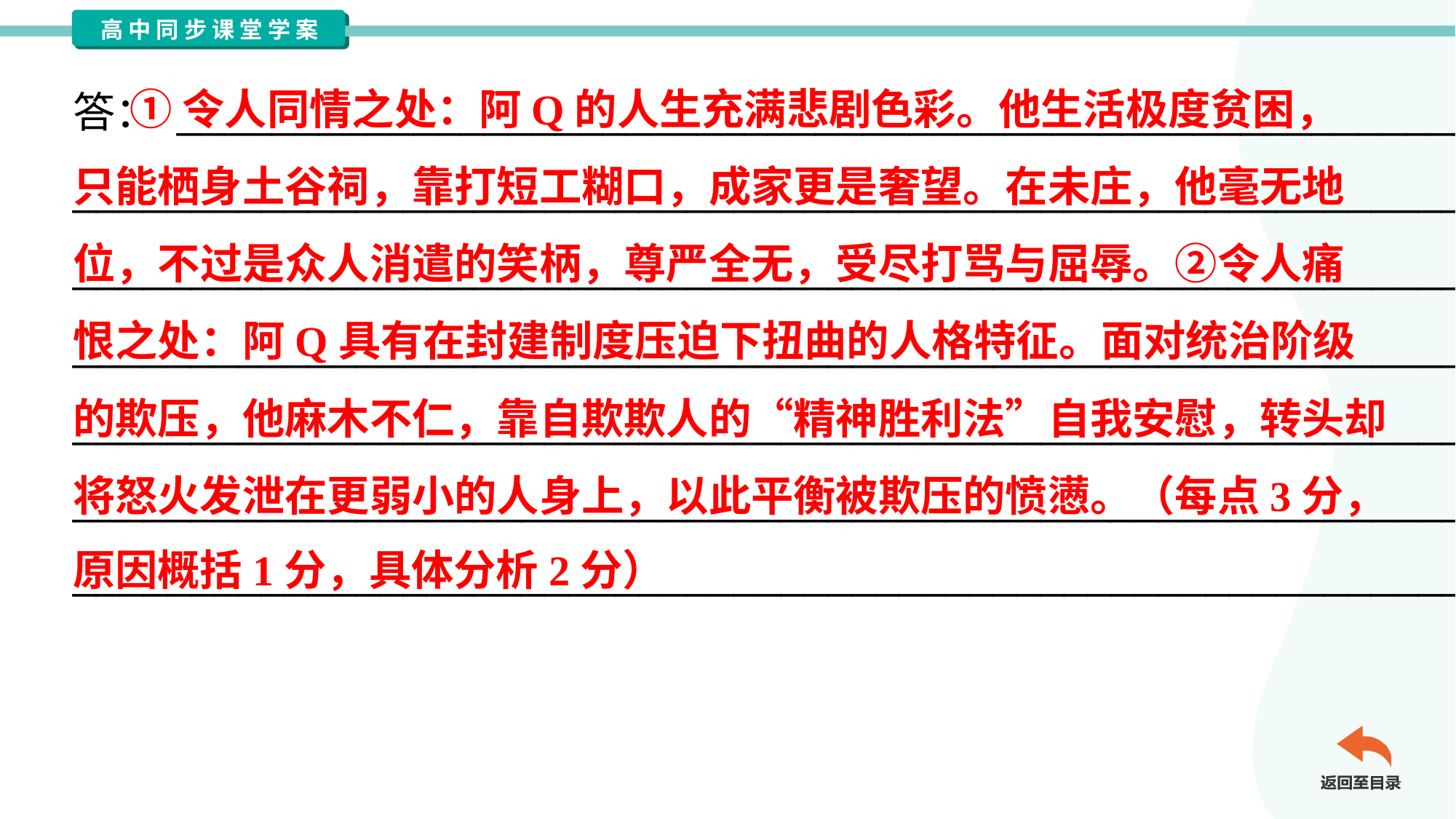

①令人同情之处：阿Q的人生充满悲剧色彩。他生活极度贫困，
只能栖身土谷祠，靠打短工糊口，成家更是奢望。在未庄，他毫无地
位，不过是众人消遣的笑柄，尊严全无，受尽打骂与屈辱。②令人痛
恨之处：阿Q具有在封建制度压迫下扭曲的人格特征。面对统治阶级
的欺压，他麻木不仁，靠自欺欺人的“精神胜利法”自我安慰，转头却
将怒火发泄在更弱小的人身上，以此平衡被欺压的愤懑。（每点3分，
原因概括1分，具体分析2分）
答： ________________________________________________________
_____________________________________________________________
_____________________________________________________________
_____________________________________________________________
_____________________________________________________________
_____________________________________________________________
_____________________________________________________________